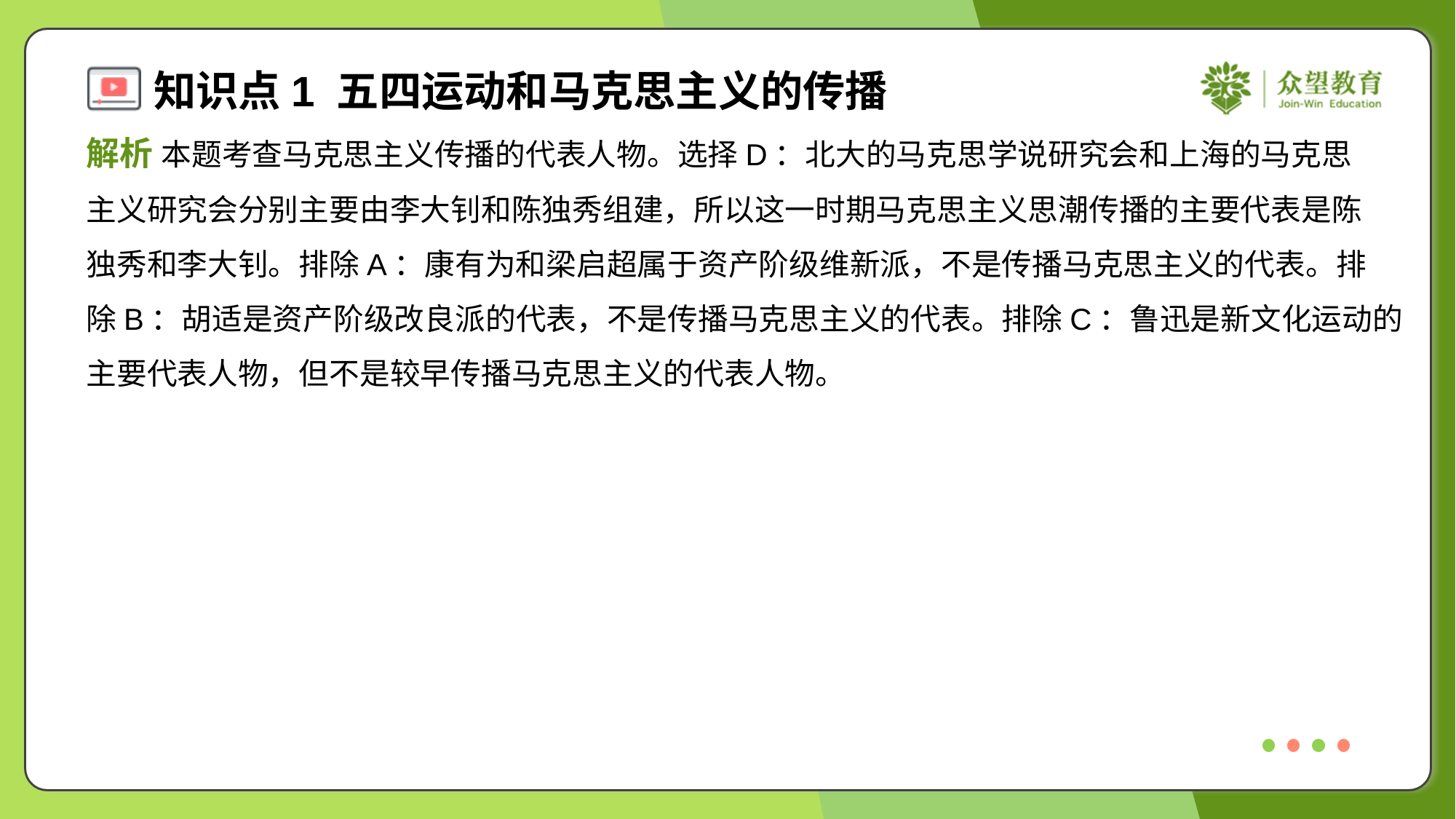

解析 本题考查马克思主义传播的代表人物。选择D：北大的马克思学说研究会和上海的马克思
主义研究会分别主要由李大钊和陈独秀组建，所以这一时期马克思主义思潮传播的主要代表是陈
独秀和李大钊。排除A：康有为和梁启超属于资产阶级维新派，不是传播马克思主义的代表。排
除B：胡适是资产阶级改良派的代表，不是传播马克思主义的代表。排除C：鲁迅是新文化运动的
主要代表人物，但不是较早传播马克思主义的代表人物。